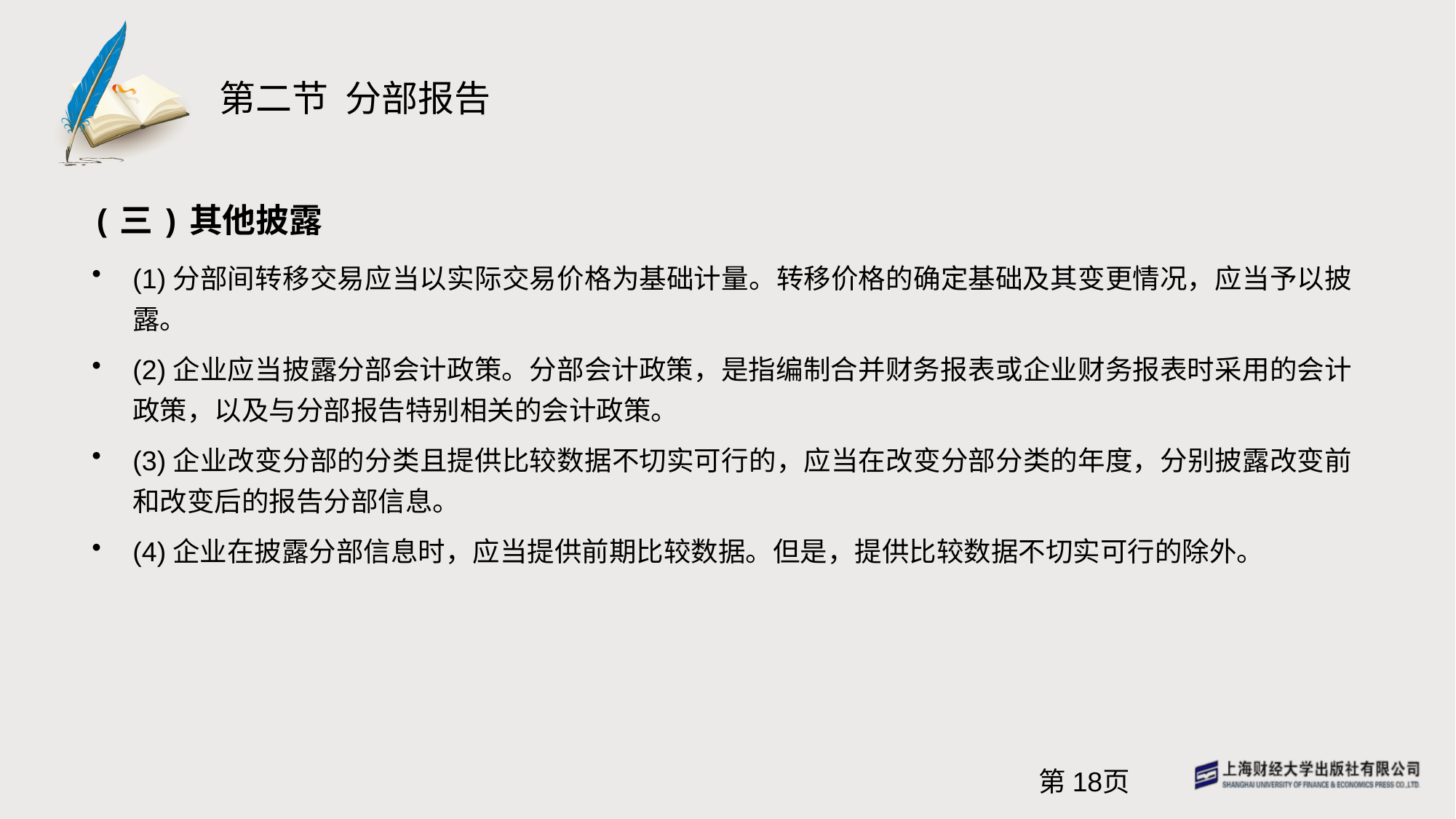

# 第二节  分部报告
(三)其他披露
(1)分部间转移交易应当以实际交易价格为基础计量。转移价格的确定基础及其变更情况，应当予以披露。
(2)企业应当披露分部会计政策。分部会计政策，是指编制合并财务报表或企业财务报表时采用的会计政策，以及与分部报告特别相关的会计政策。
(3)企业改变分部的分类且提供比较数据不切实可行的，应当在改变分部分类的年度，分别披露改变前和改变后的报告分部信息。
(4)企业在披露分部信息时，应当提供前期比较数据。但是，提供比较数据不切实可行的除外。

18